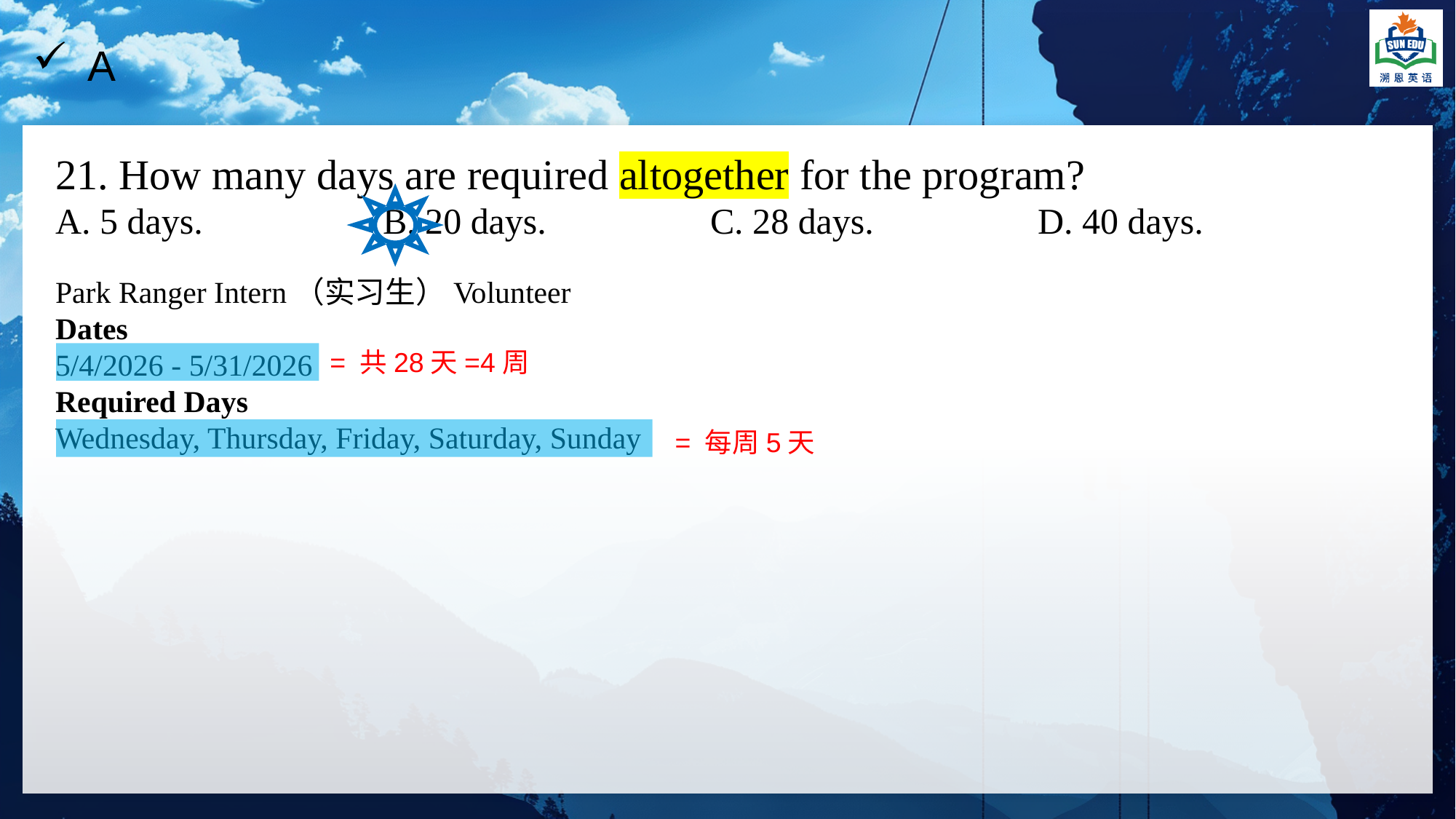

A
21. How many days are required altogether for the program?
A. 5 days.		B. 20 days.		C. 28 days.		D. 40 days.

Park Ranger Intern（实习生）Volunteer
Dates
5/4/2026 - 5/31/2026
Required Days
Wednesday, Thursday, Friday, Saturday, Sunday
= 共28天=4周

= 每周5天